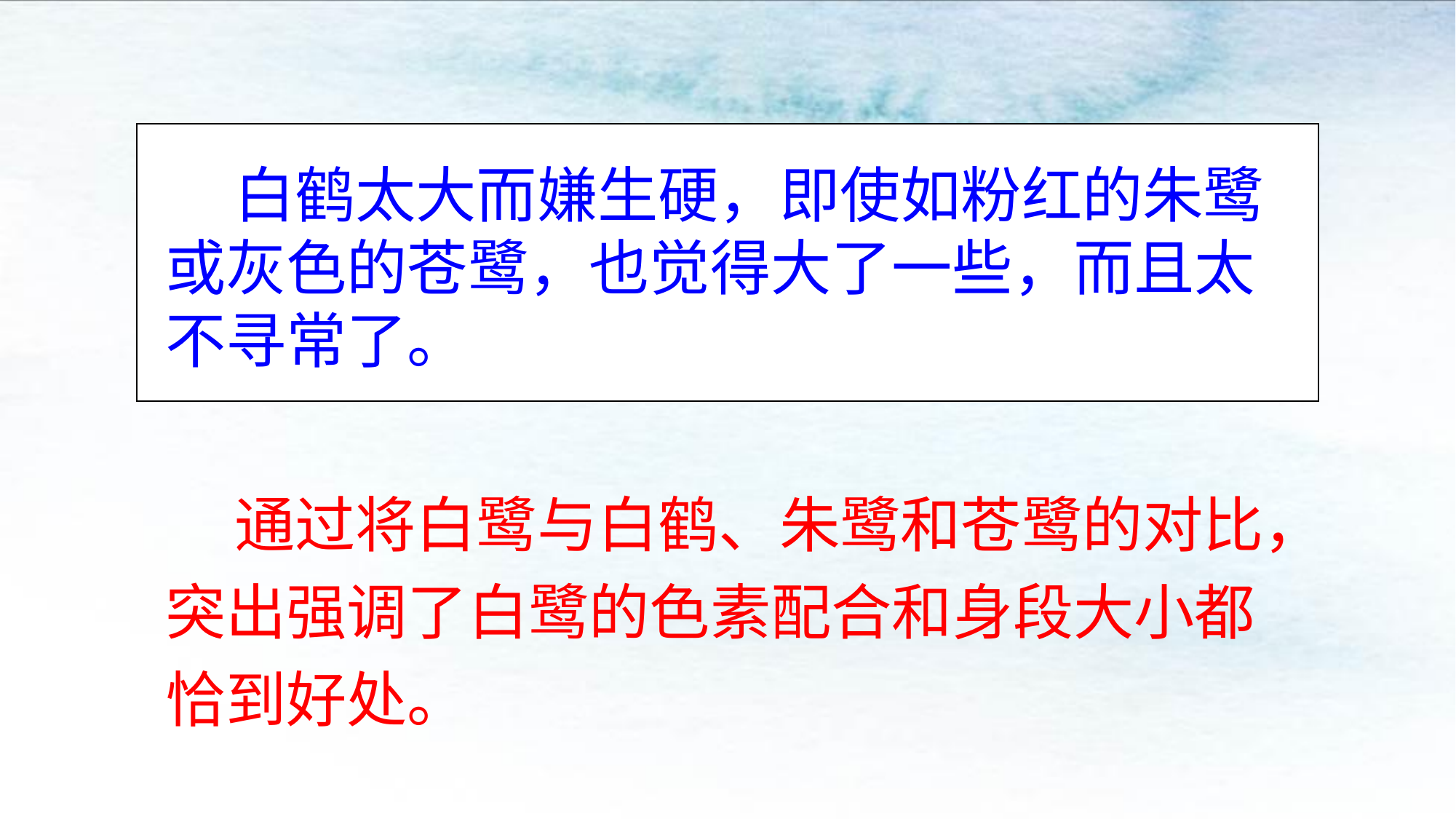

白鹤太大而嫌生硬，即使如粉红的朱鹭或灰色的苍鹭，也觉得大了一些，而且太不寻常了。

    通过将白鹭与白鹤、朱鹭和苍鹭的对比，突出强调了白鹭的色素配合和身段大小都恰到好处。